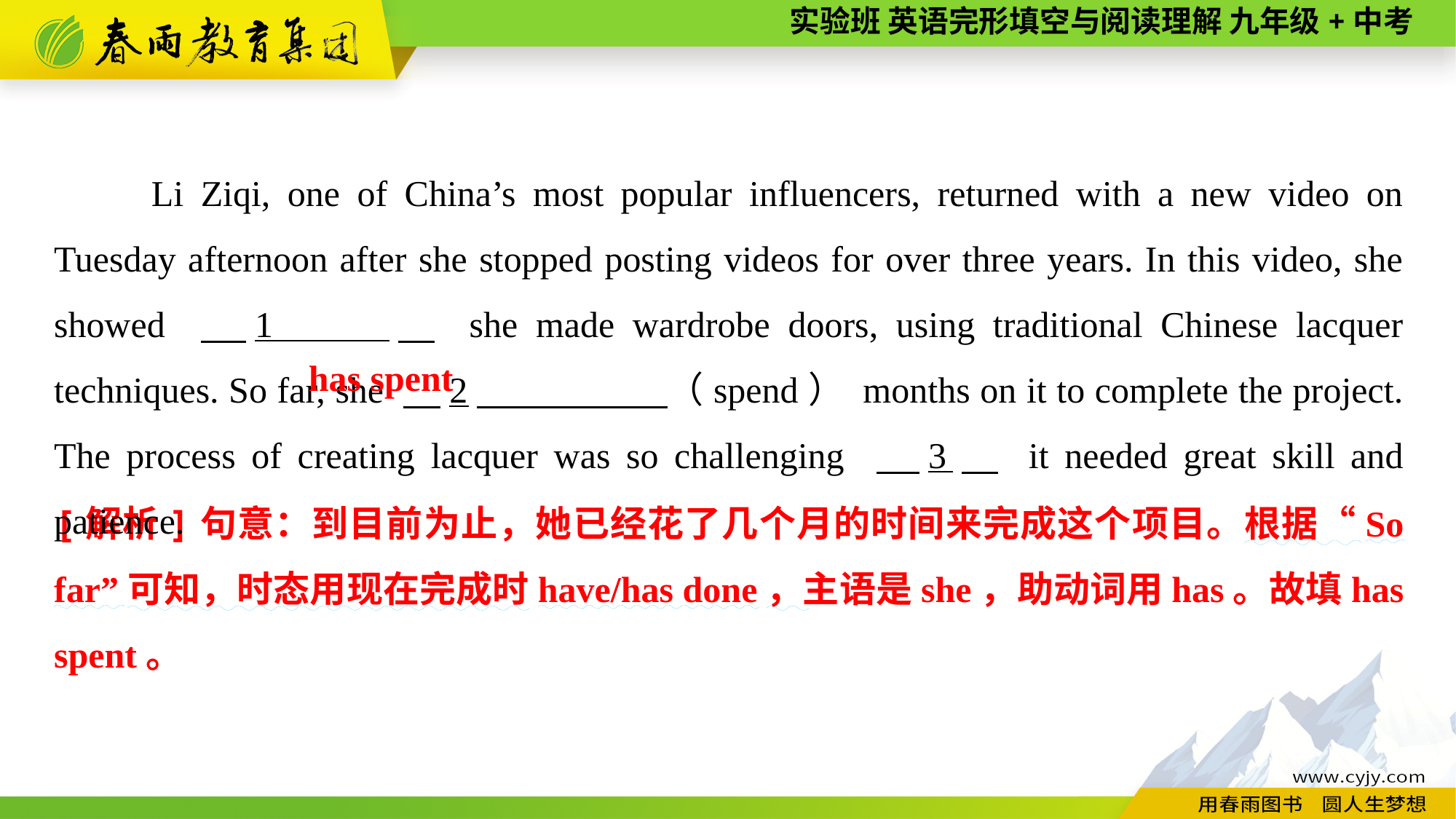

Li Ziqi, one of China’s most popular influencers, returned with a new video on Tuesday afternoon after she stopped posting videos for over three years. In this video, she showed 　1      　 she made wardrobe doors, using traditional Chinese lacquer techniques. So far, she 　2　                 （spend） months on it to complete the project. The process of creating lacquer was so challenging 　3　 it needed great skill and patience.
has spent
[解析]句意：到目前为止，她已经花了几个月的时间来完成这个项目。根据“So far”可知，时态用现在完成时have/has done，主语是she，助动词用has。故填has spent。